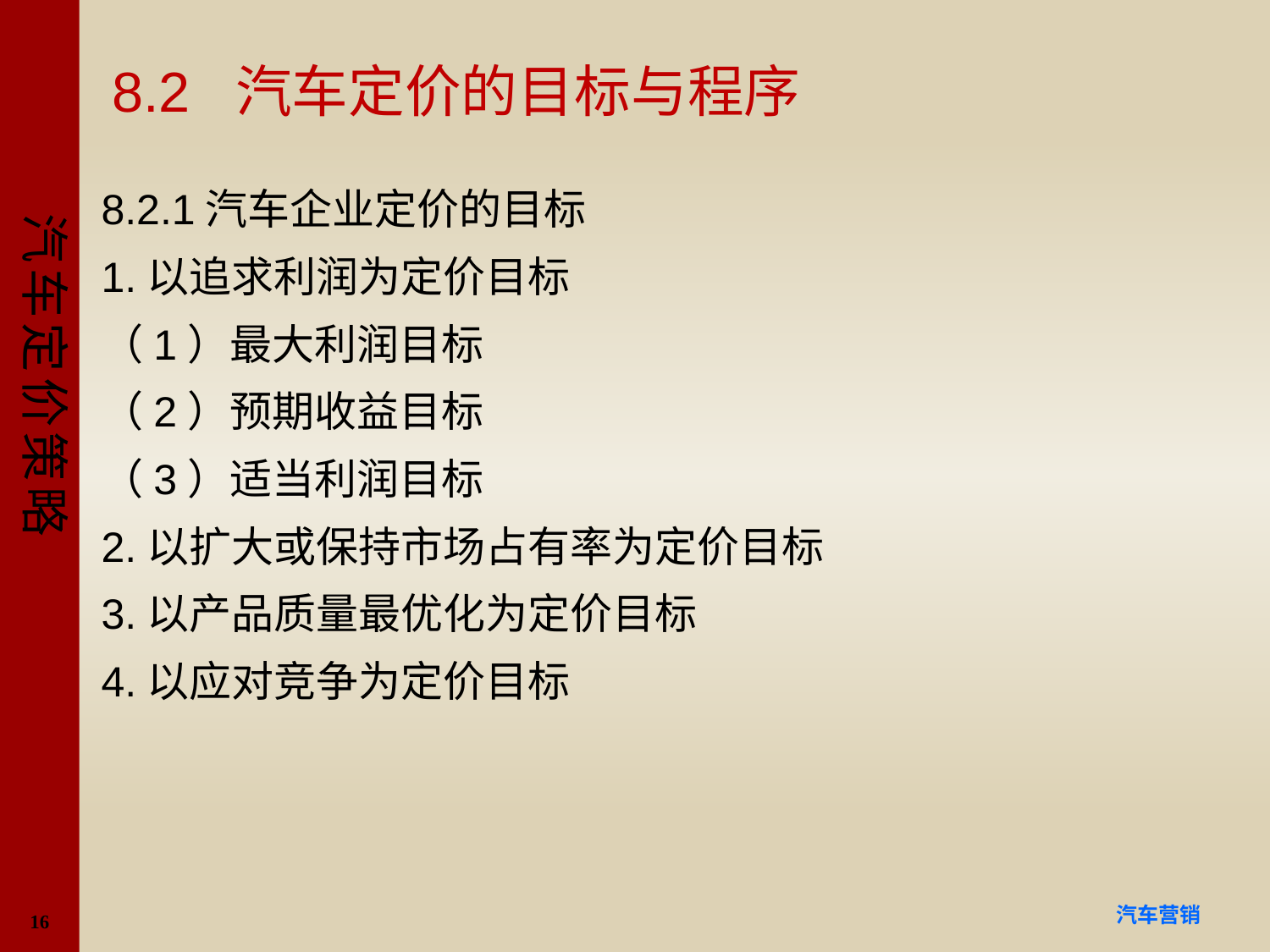

# 8.2  汽车定价的目标与程序
8.2.1汽车企业定价的目标
1.以追求利润为定价目标
（1）最大利润目标
（2）预期收益目标
（3）适当利润目标
2.以扩大或保持市场占有率为定价目标
3.以产品质量最优化为定价目标
4.以应对竞争为定价目标

16